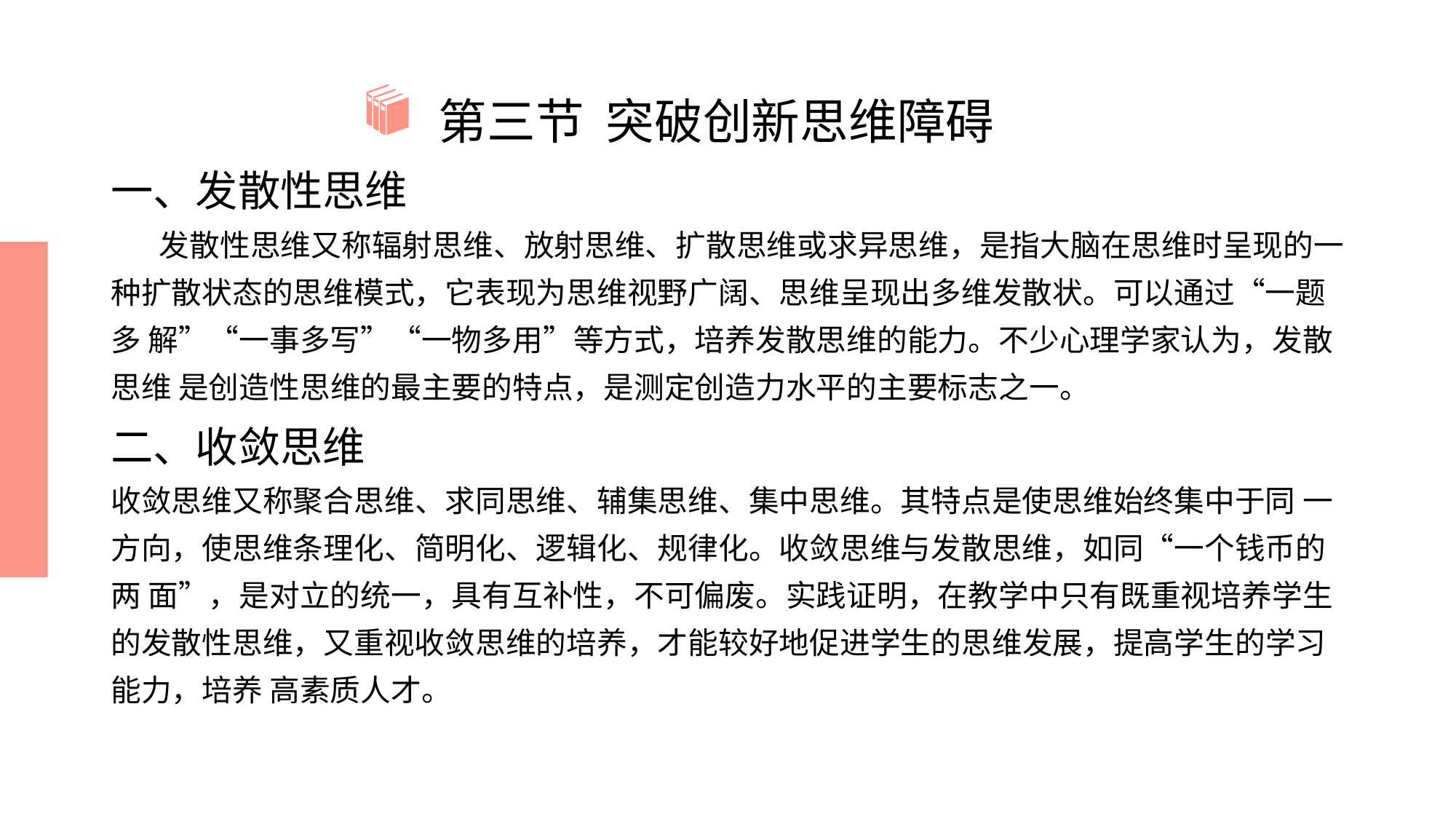

# 第三节  突破创新思维障碍
一、发散性思维
       发散性思维又称辐射思维、放射思维、扩散思维或求异思维，是指大脑在思维时呈现的一 种扩散状态的思维模式，它表现为思维视野广阔、思维呈现出多维发散状。可以通过“一题多 解”“一事多写”“一物多用”等方式，培养发散思维的能力。不少心理学家认为，发散思维 是创造性思维的最主要的特点，是测定创造力水平的主要标志之一。
二、收敛思维
收敛思维又称聚合思维、求同思维、辅集思维、集中思维。其特点是使思维始终集中于同 一方向，使思维条理化、简明化、逻辑化、规律化。收敛思维与发散思维，如同“一个钱币的两 面”，是对立的统一，具有互补性，不可偏废。实践证明，在教学中只有既重视培养学生的发散性思维，又重视收敛思维的培养，才能较好地促进学生的思维发展，提高学生的学习能力，培养 高素质人才。